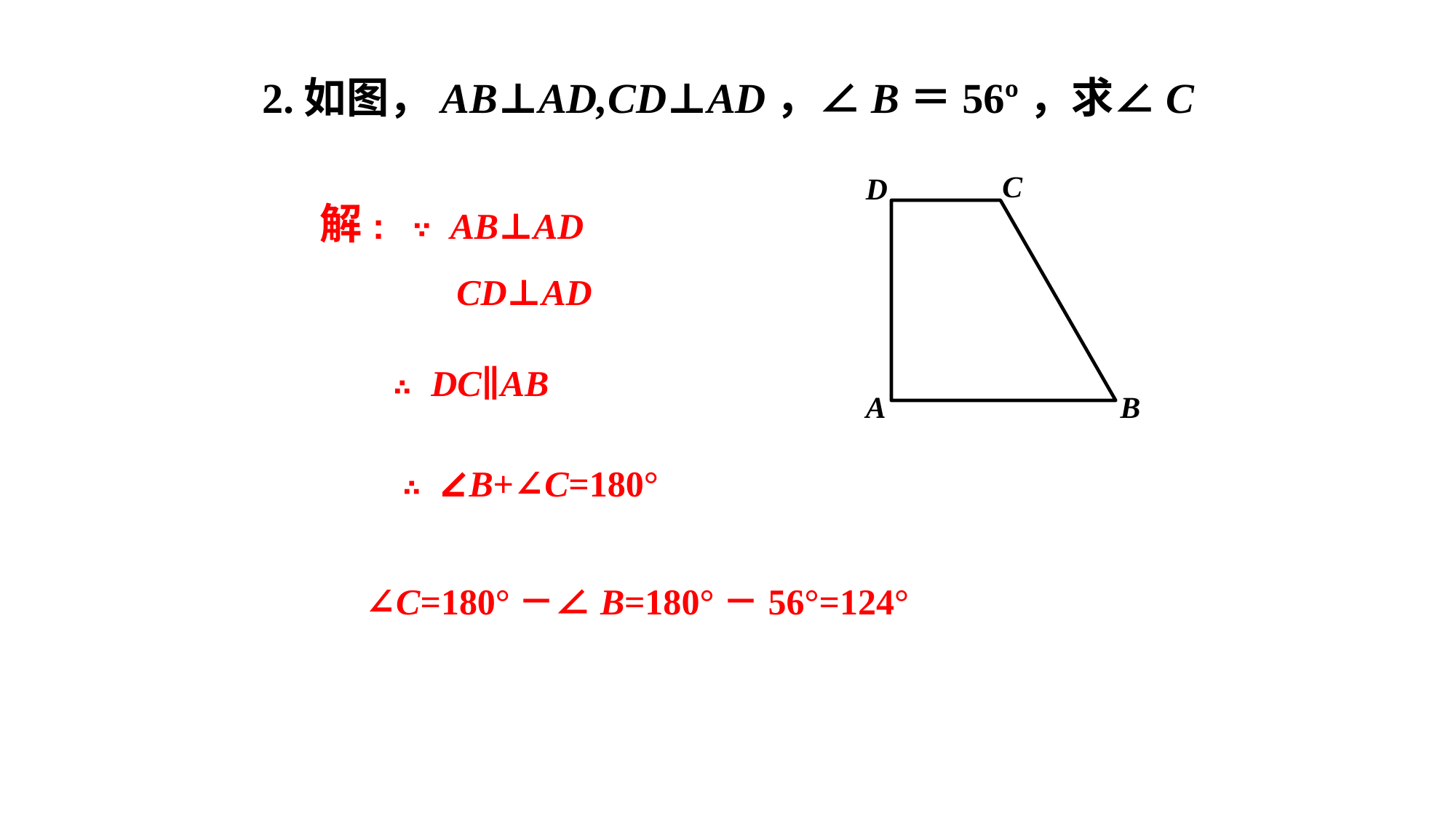

2.如图，AB⊥AD,CD⊥AD，∠B＝56º，求∠C
C
D
解:   ∵  AB⊥AD

CD⊥AD
∴  DC∥AB
A
B
∴  ∠B+∠C=180°
∠C=180°－∠B=180°－56°=124°